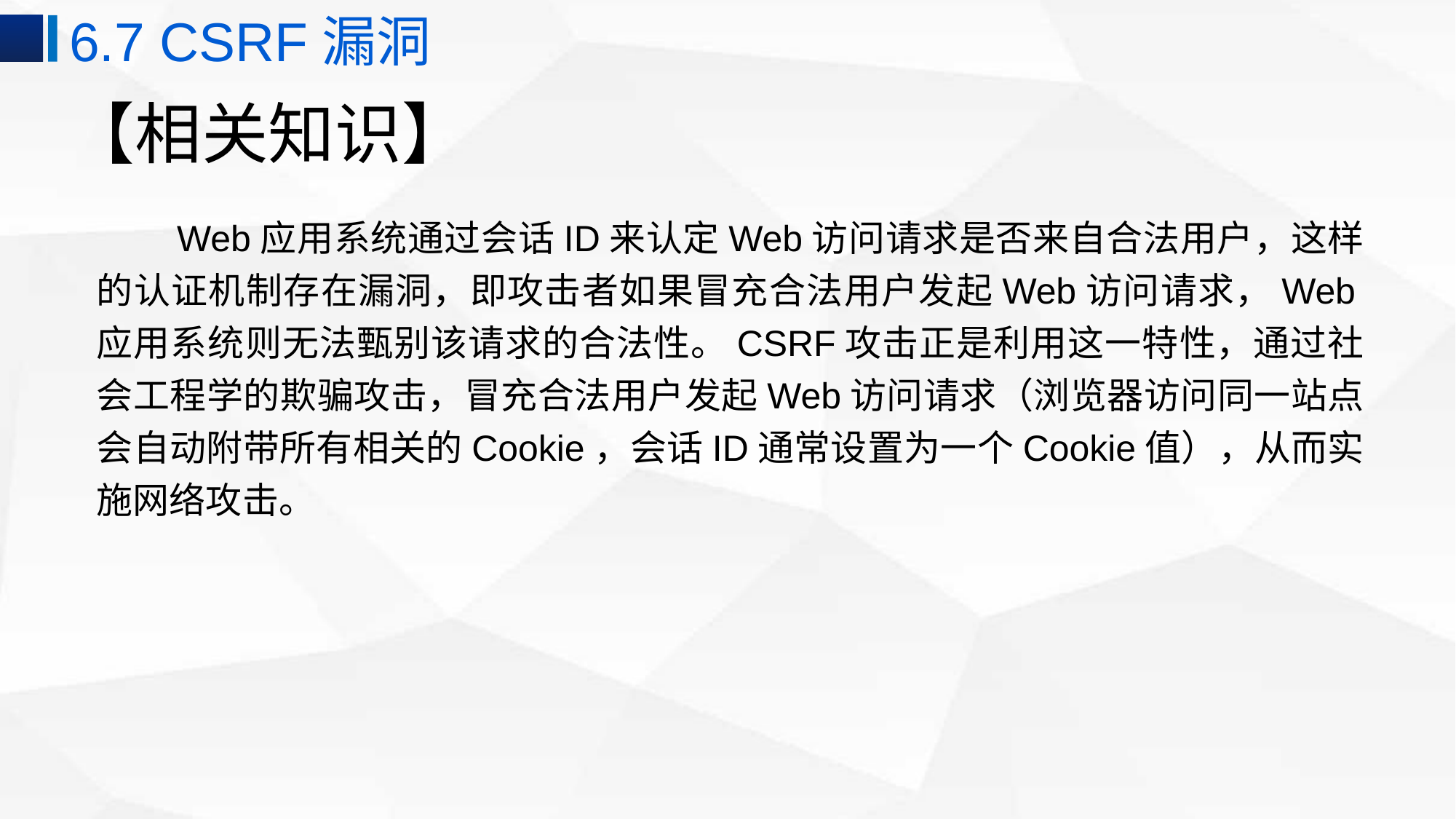

6.7 CSRF漏洞

# 【相关知识】
         Web应用系统通过会话ID来认定Web访问请求是否来自合法用户，这样的认证机制存在漏洞，即攻击者如果冒充合法用户发起Web访问请求，Web应用系统则无法甄别该请求的合法性。CSRF攻击正是利用这一特性，通过社会工程学的欺骗攻击，冒充合法用户发起Web访问请求（浏览器访问同一站点会自动附带所有相关的Cookie，会话ID通常设置为一个Cookie值），从而实施网络攻击。